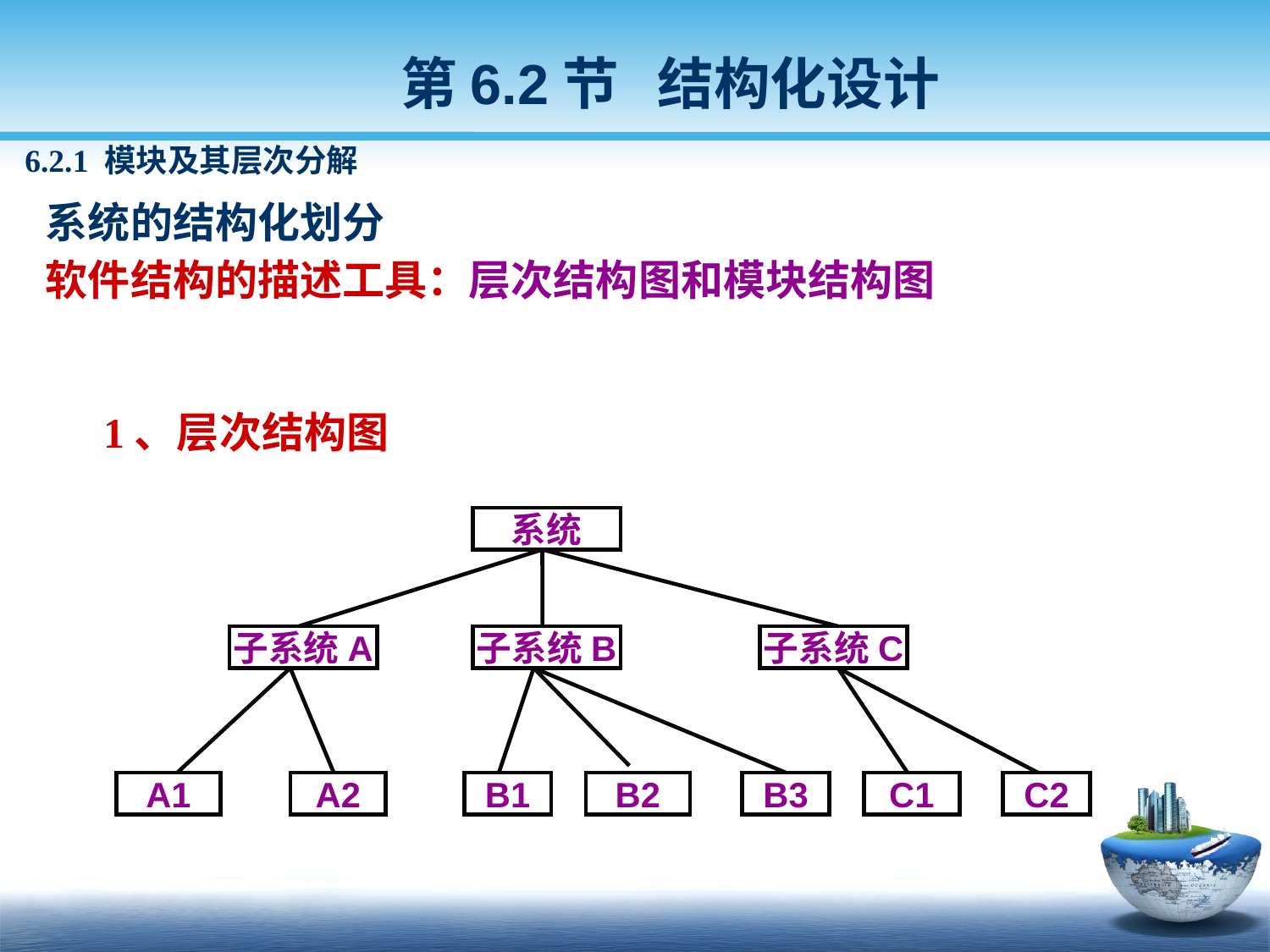

第6.2节   结构化设计
6.2.1 模块及其层次分解
    系统的结构化划分
    软件结构的描述工具：层次结构图和模块结构图

          1、层次结构图

系统

子系统A
子系统B
子系统C

A1
A2
B1
B2
B3
C1
C2